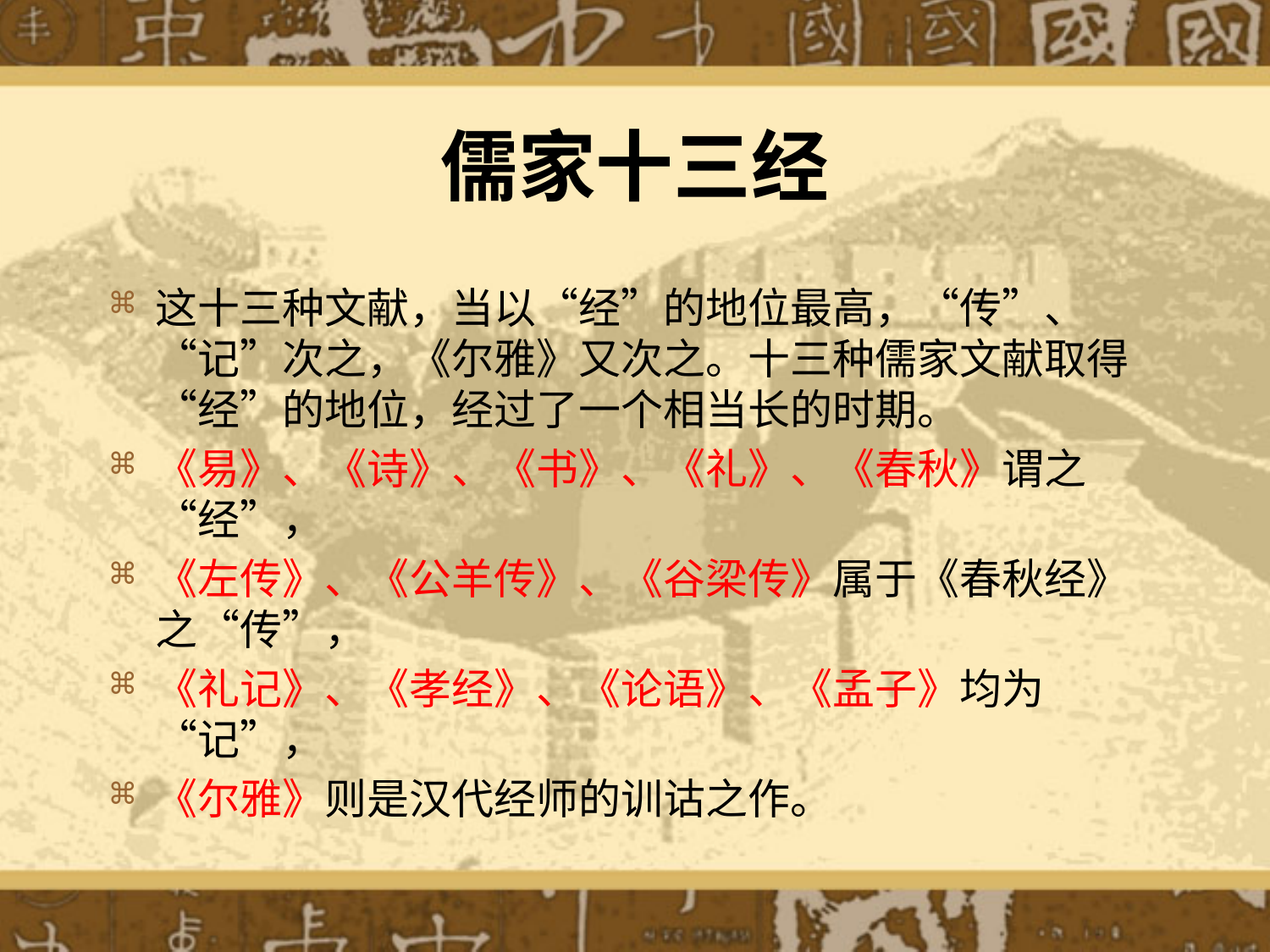

# 儒家十三经
这十三种文献，当以“经”的地位最高，“传”、“记”次之，《尔雅》又次之。十三种儒家文献取得“经”的地位，经过了一个相当长的时期。
《易》、《诗》、《书》、《礼》、《春秋》谓之“经”，
《左传》、《公羊传》、《谷梁传》属于《春秋经》之“传”，
《礼记》、《孝经》、《论语》、《孟子》均为“记”，
《尔雅》则是汉代经师的训诂之作。